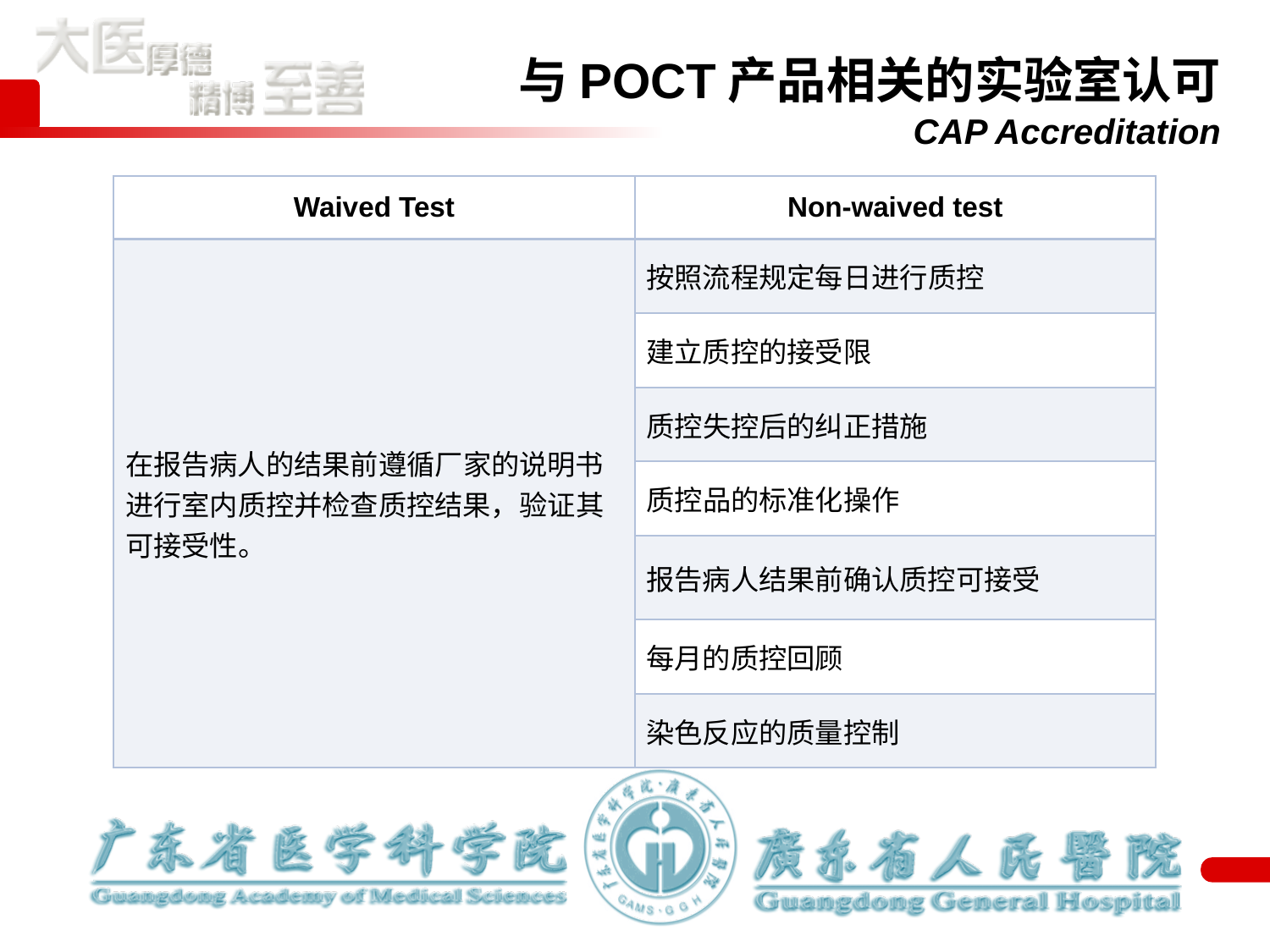

# 与POCT产品相关的实验室认可 CAP Accreditation

| Waived Test | Non-waived test |
| --- | --- |
| 在报告病人的结果前遵循厂家的说明书进行室内质控并检查质控结果，验证其可接受性。 | 按照流程规定每日进行质控 |
|  | 建立质控的接受限 |
|  | 质控失控后的纠正措施 |
|  | 质控品的标准化操作 |
|  | 报告病人结果前确认质控可接受 |
|  | 每月的质控回顾 |
|  | 染色反应的质量控制 |